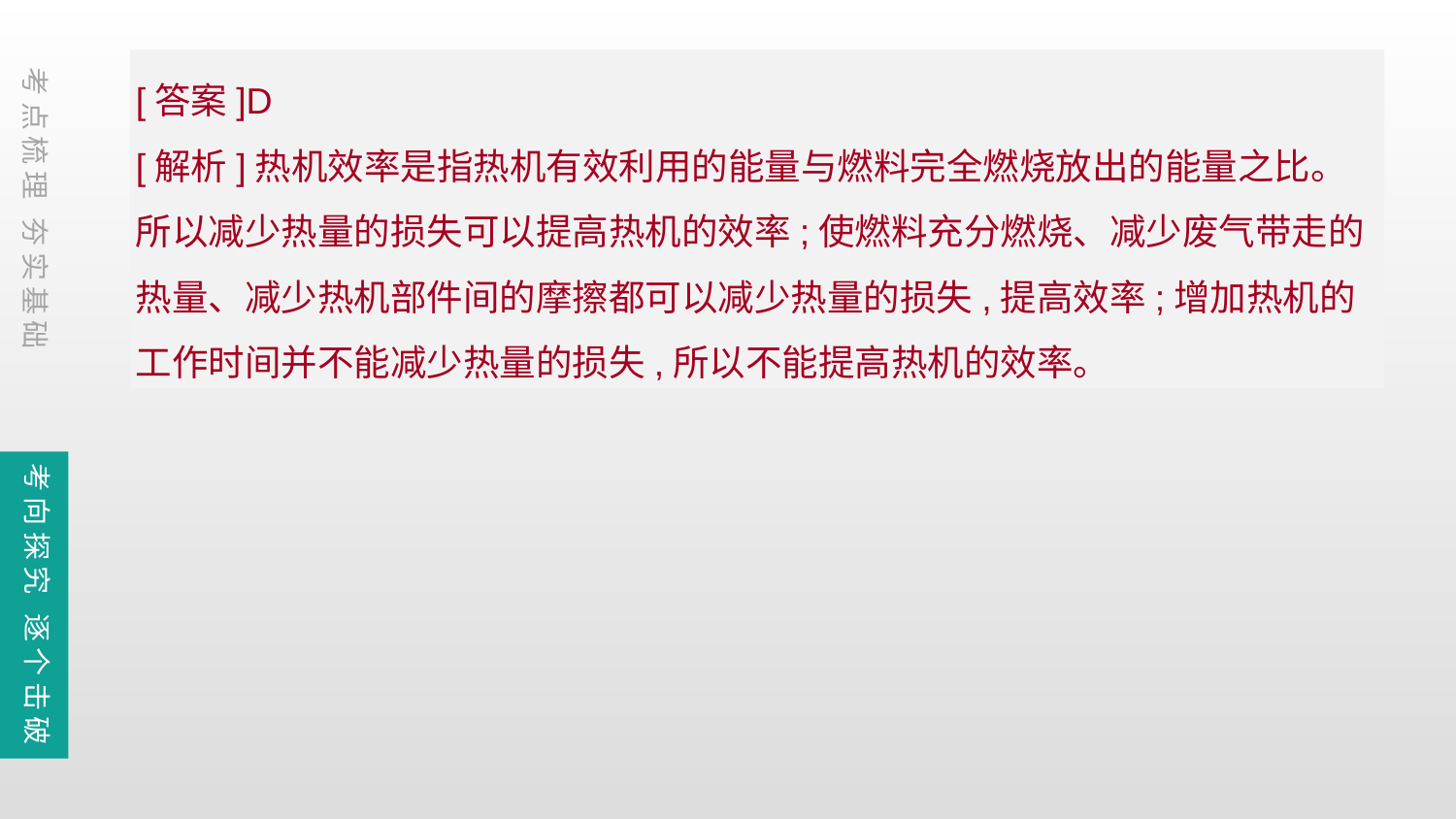

[答案]D
[解析]热机效率是指热机有效利用的能量与燃料完全燃烧放出的能量之比。所以减少热量的损失可以提高热机的效率;使燃料充分燃烧、减少废气带走的热量、减少热机部件间的摩擦都可以减少热量的损失,提高效率;增加热机的工作时间并不能减少热量的损失,所以不能提高热机的效率。
考点梳理 夯实基础

考向探究 逐个击破